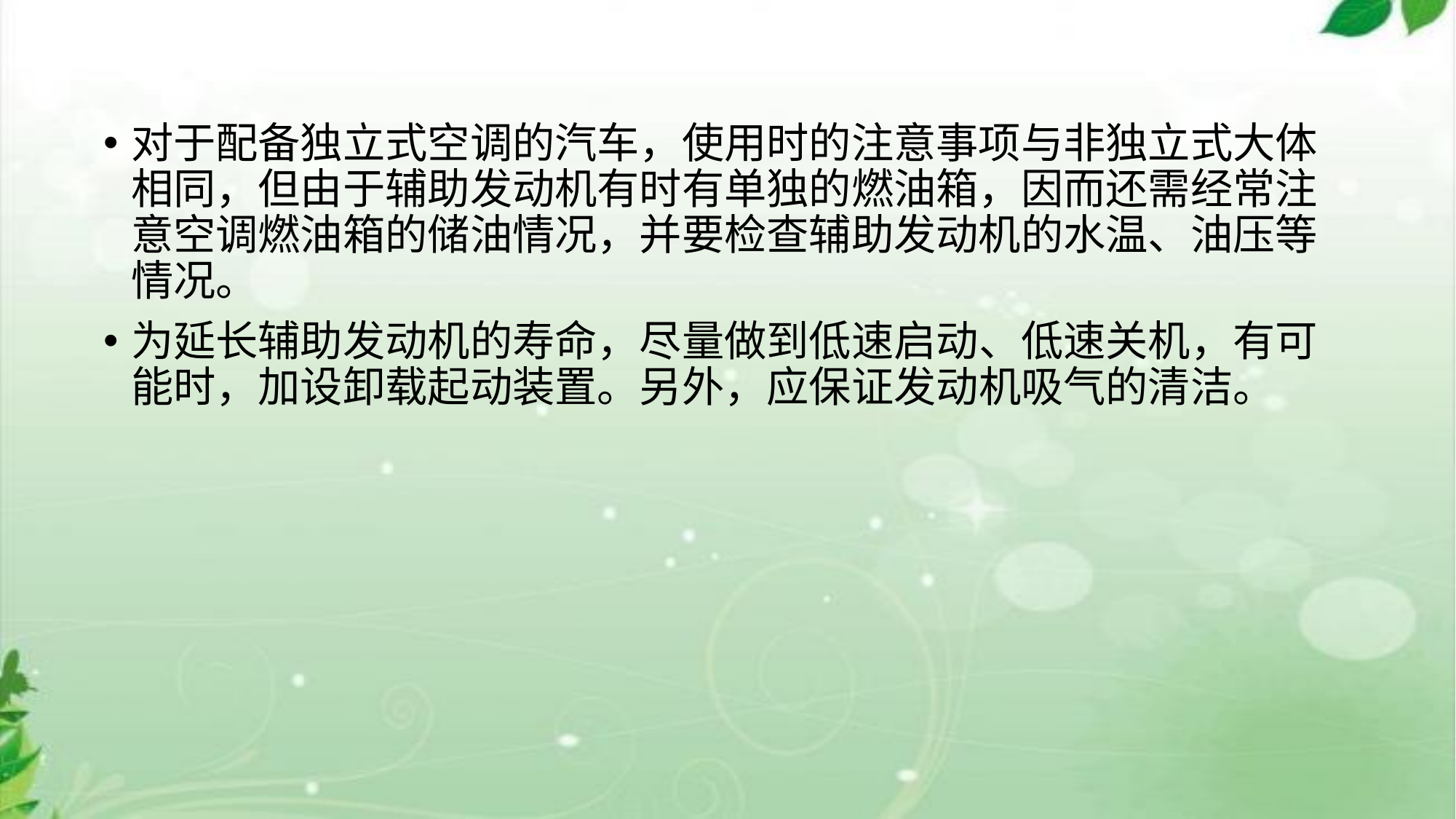

对于配备独立式空调的汽车，使用时的注意事项与非独立式大体相同，但由于辅助发动机有时有单独的燃油箱，因而还需经常注意空调燃油箱的储油情况，并要检查辅助发动机的水温、油压等情况。
为延长辅助发动机的寿命，尽量做到低速启动、低速关机，有可能时，加设卸载起动装置。另外，应保证发动机吸气的清洁。